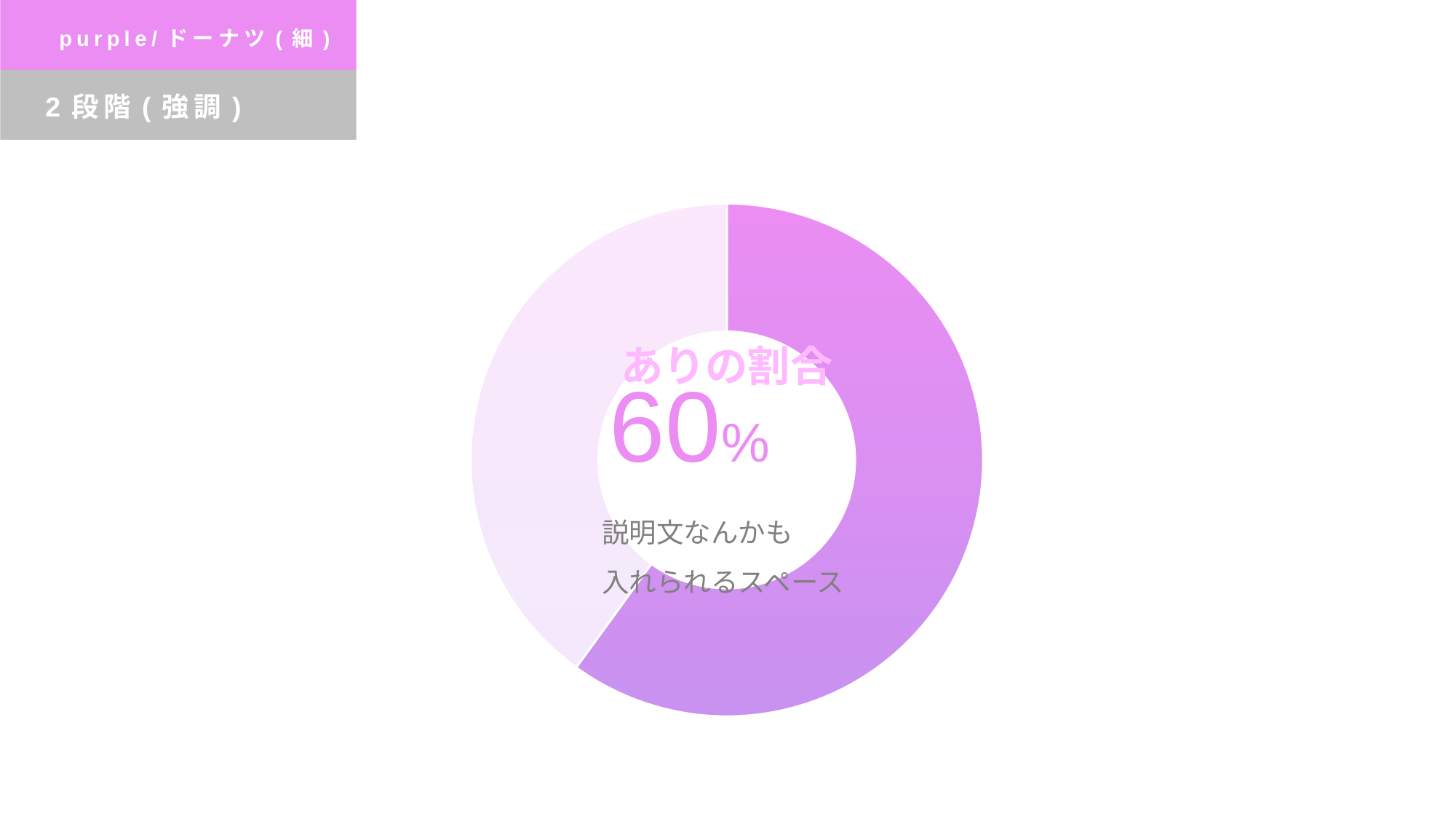

purple/ドーナツ(細)

2段階(強調)

### Chart

| Category |  |
|---|---|
ありの割合
説明文なんかも
入れられるスペース